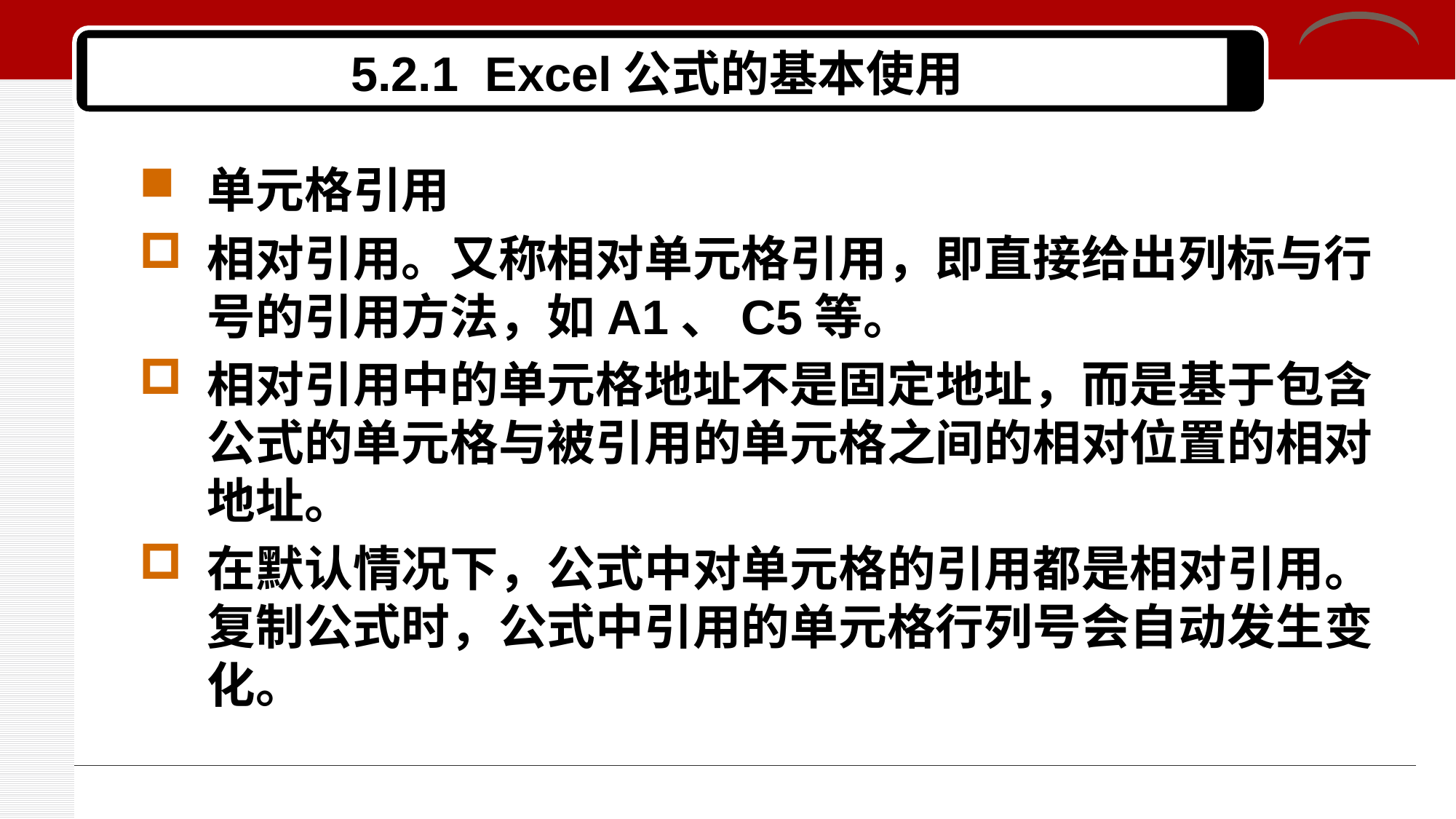

# 5.2.1  Excel公式的基本使用
单元格引用
相对引用。又称相对单元格引用，即直接给出列标与行号的引用方法，如A1、C5等。
相对引用中的单元格地址不是固定地址，而是基于包含公式的单元格与被引用的单元格之间的相对位置的相对地址。
在默认情况下，公式中对单元格的引用都是相对引用。复制公式时，公式中引用的单元格行列号会自动发生变化。